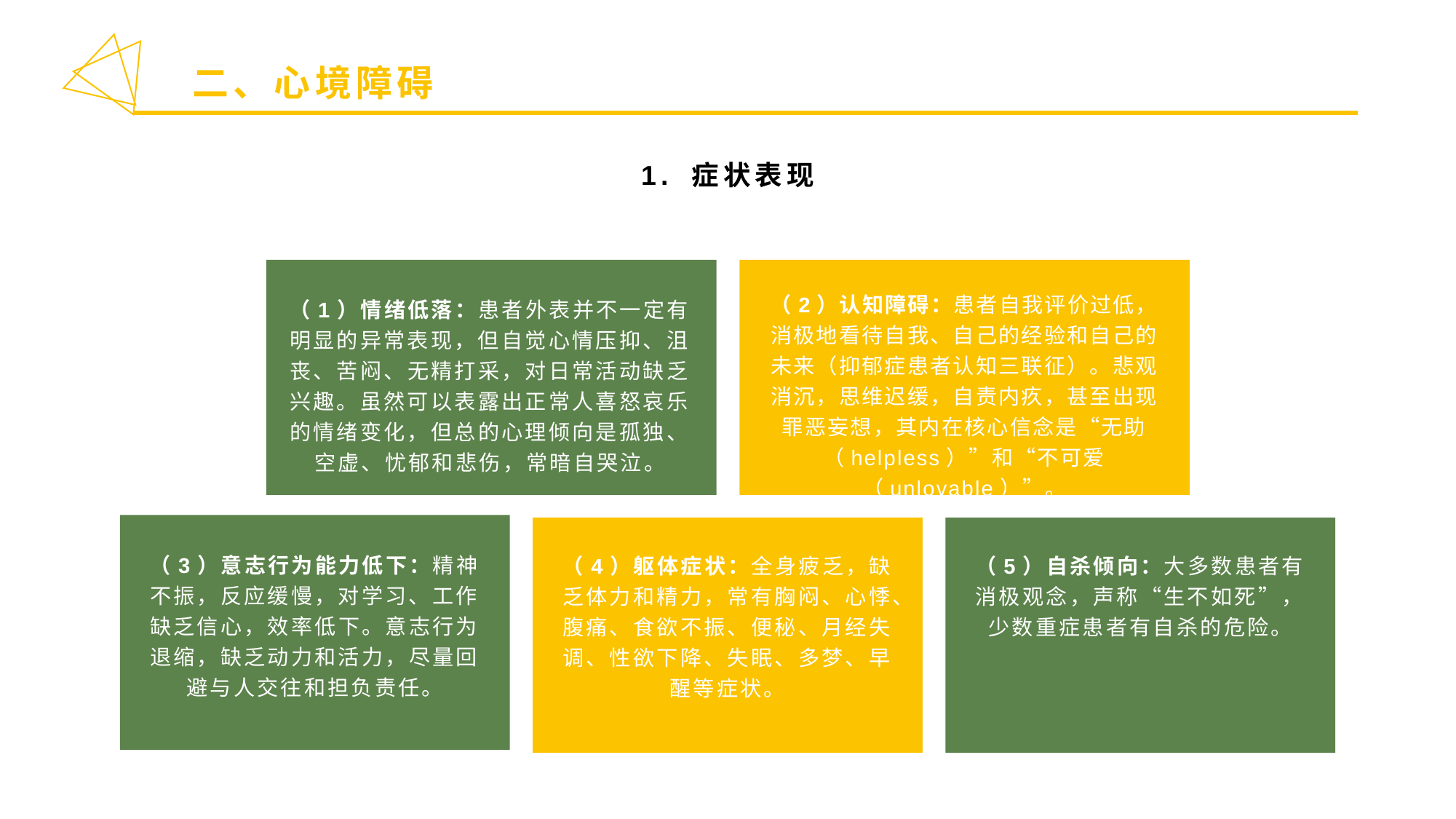

二、心境障碍

1. 症状表现

（2）认知障碍：患者自我评价过低，消极地看待自我、自己的经验和自己的未来（抑郁症患者认知三联征）。悲观消沉，思维迟缓，自责内疚，甚至出现罪恶妄想，其内在核心信念是“无助（helpless）”和“不可爱（unlovable）”。
（1）情绪低落：患者外表并不一定有明显的异常表现，但自觉心情压抑、沮丧、苦闷、无精打采，对日常活动缺乏兴趣。虽然可以表露出正常人喜怒哀乐的情绪变化，但总的心理倾向是孤独、空虚、忧郁和悲伤，常暗自哭泣。

（3）意志行为能力低下：精神不振，反应缓慢，对学习、工作缺乏信心，效率低下。意志行为退缩，缺乏动力和活力，尽量回避与人交往和担负责任。
（4）躯体症状：全身疲乏，缺乏体力和精力，常有胸闷、心悸、腹痛、食欲不振、便秘、月经失调、性欲下降、失眠、多梦、早醒等症状。
（5）自杀倾向：大多数患者有消极观念，声称“生不如死”，少数重症患者有自杀的危险。